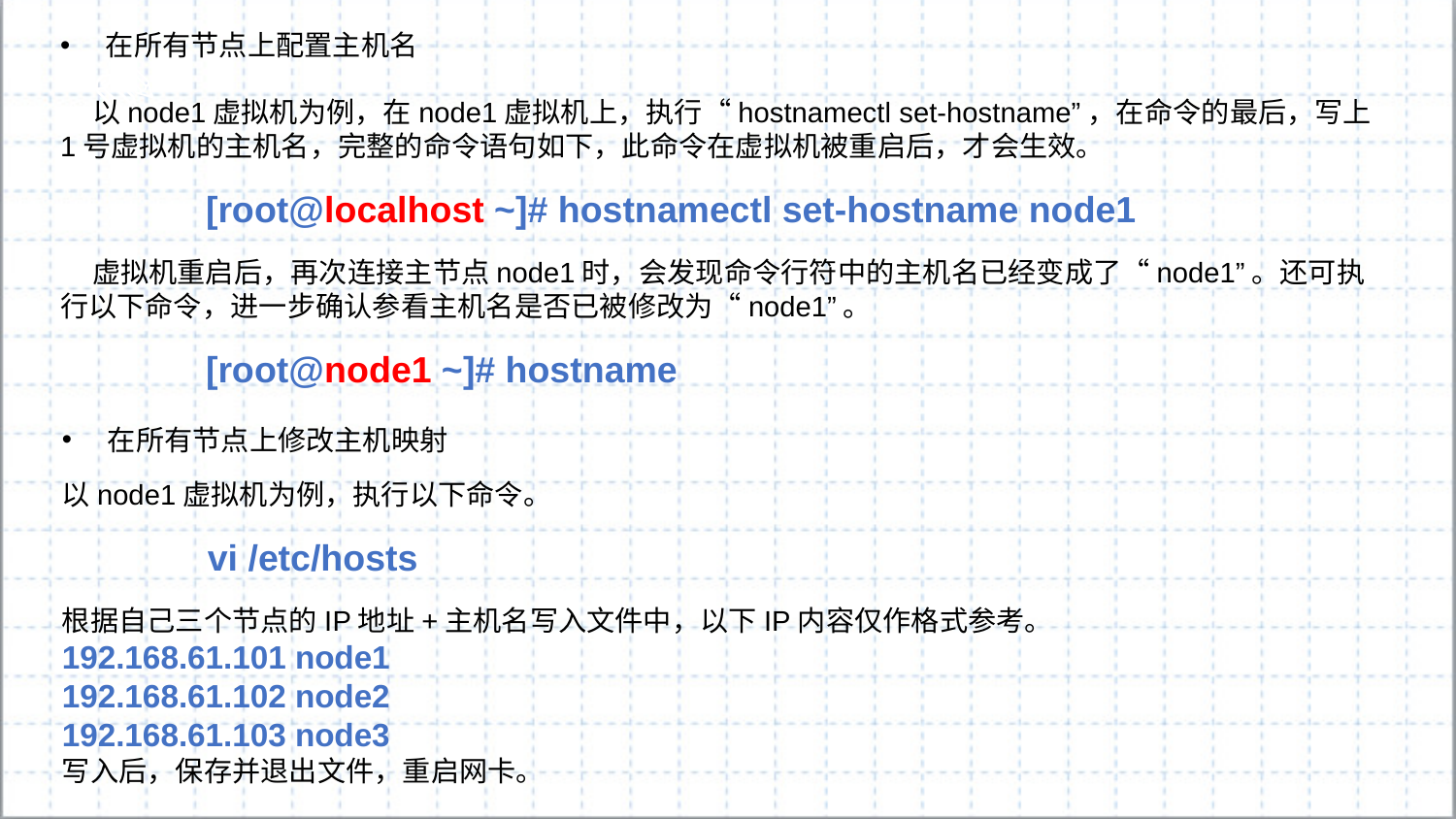

在所有节点上配置主机名
    以node1虚拟机为例，在node1虚拟机上，执行“hostnamectl set-hostname”，在命令的最后，写上1号虚拟机的主机名，完整的命令语句如下，此命令在虚拟机被重启后，才会生效。
	[root@localhost ~]# hostnamectl set-hostname node1
    虚拟机重启后，再次连接主节点node1时，会发现命令行符中的主机名已经变成了“node1”。还可执行以下命令，进一步确认参看主机名是否已被修改为“node1”。
	[root@node1 ~]# hostname
在所有节点上修改主机映射
以node1虚拟机为例，执行以下命令。
	vi /etc/hosts
根据自己三个节点的IP地址+主机名写入文件中，以下IP内容仅作格式参考。
192.168.61.101 node1
192.168.61.102 node2
192.168.61.103 node3
写入后，保存并退出文件，重启网卡。